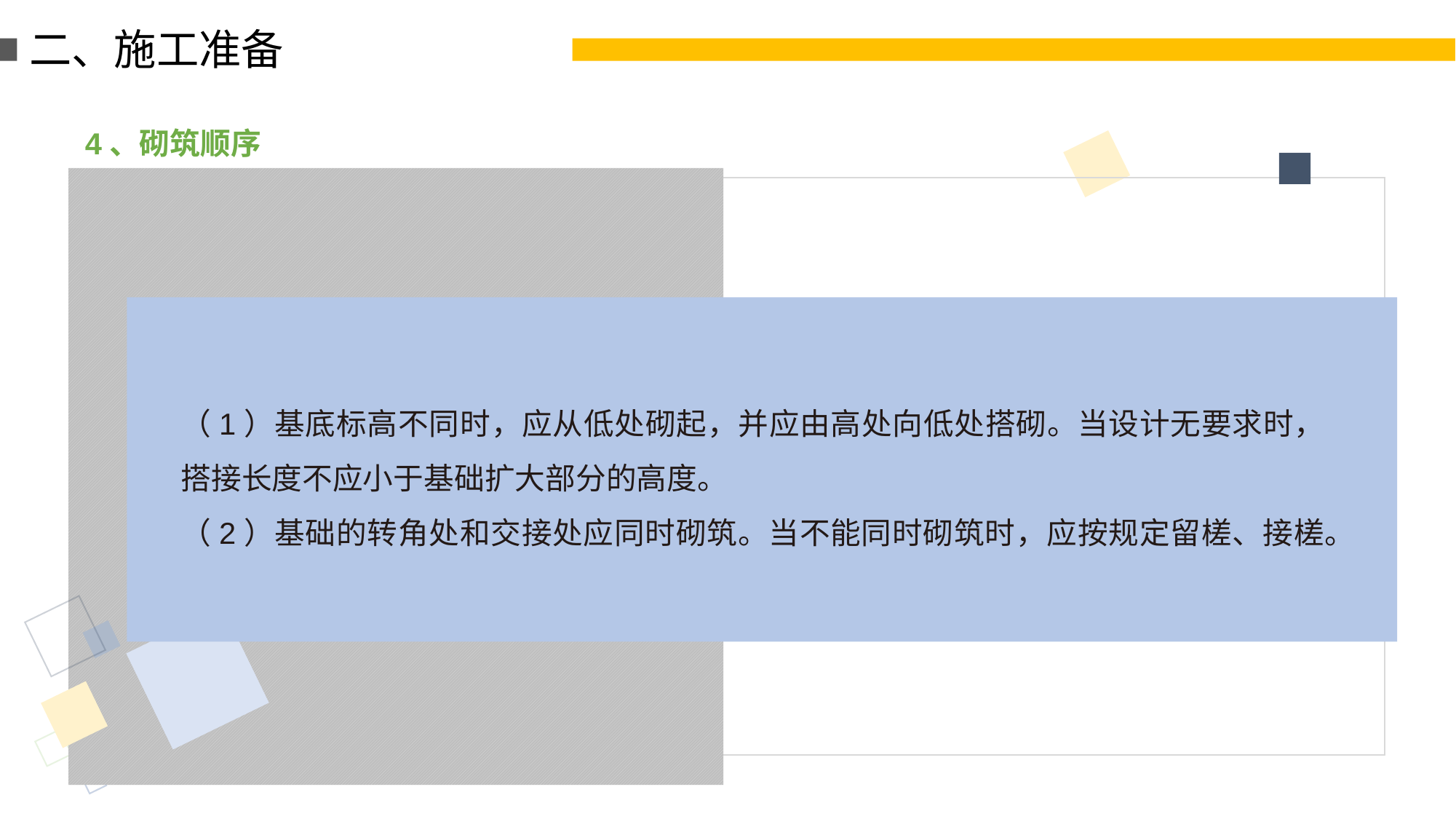

二、施工准备
4、砌筑顺序

（1）基底标高不同时，应从低处砌起，并应由高处向低处搭砌。当设计无要求时，搭接长度不应小于基础扩大部分的高度。
（2）基础的转角处和交接处应同时砌筑。当不能同时砌筑时，应按规定留槎、接槎。